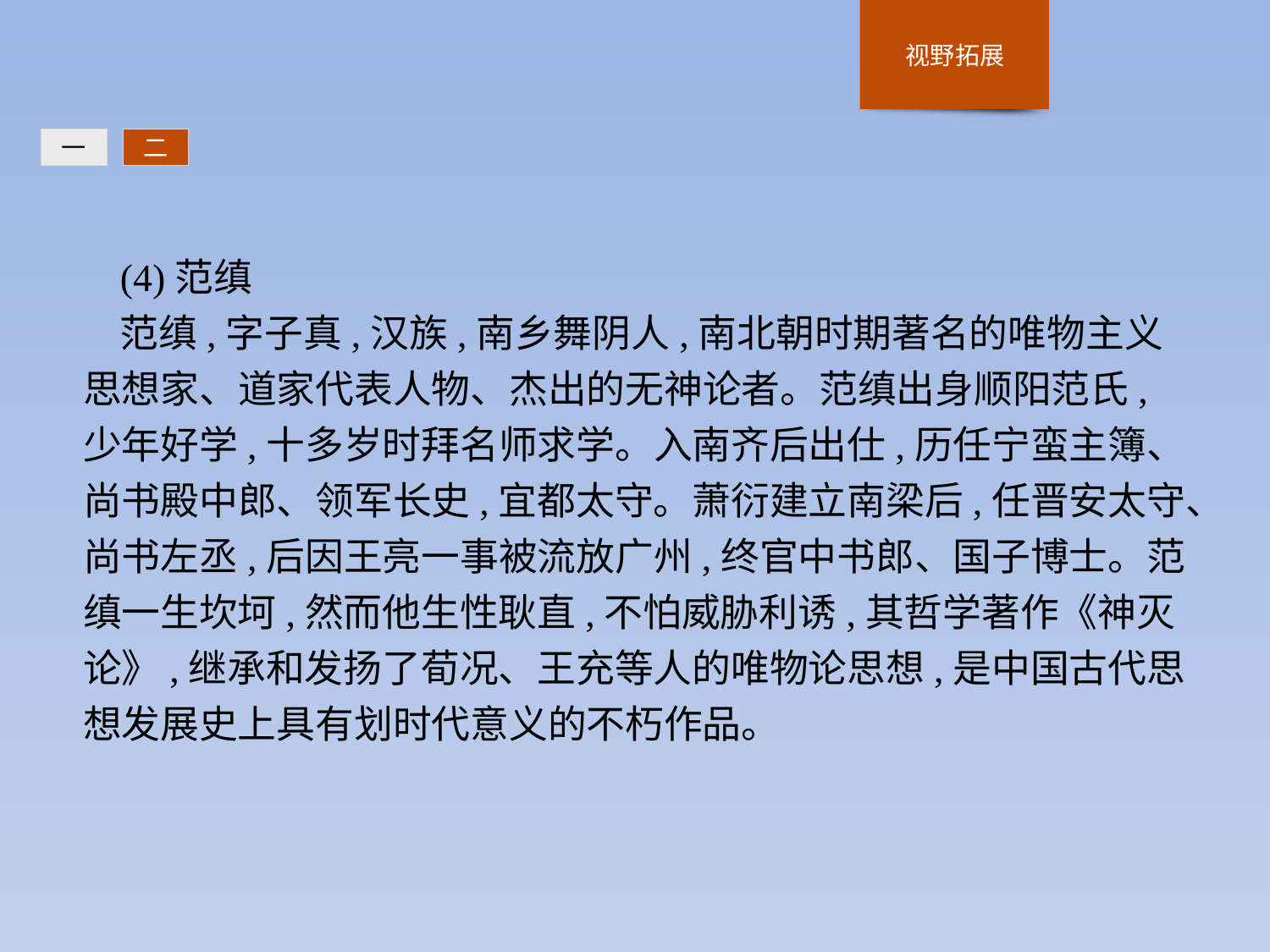

一
二
(4)范缜
范缜,字子真,汉族,南乡舞阴人,南北朝时期著名的唯物主义思想家、道家代表人物、杰出的无神论者。范缜出身顺阳范氏,少年好学,十多岁时拜名师求学。入南齐后出仕,历任宁蛮主簿、尚书殿中郎、领军长史,宜都太守。萧衍建立南梁后,任晋安太守、尚书左丞,后因王亮一事被流放广州,终官中书郎、国子博士。范缜一生坎坷,然而他生性耿直,不怕威胁利诱,其哲学著作《神灭论》,继承和发扬了荀况、王充等人的唯物论思想,是中国古代思想发展史上具有划时代意义的不朽作品。